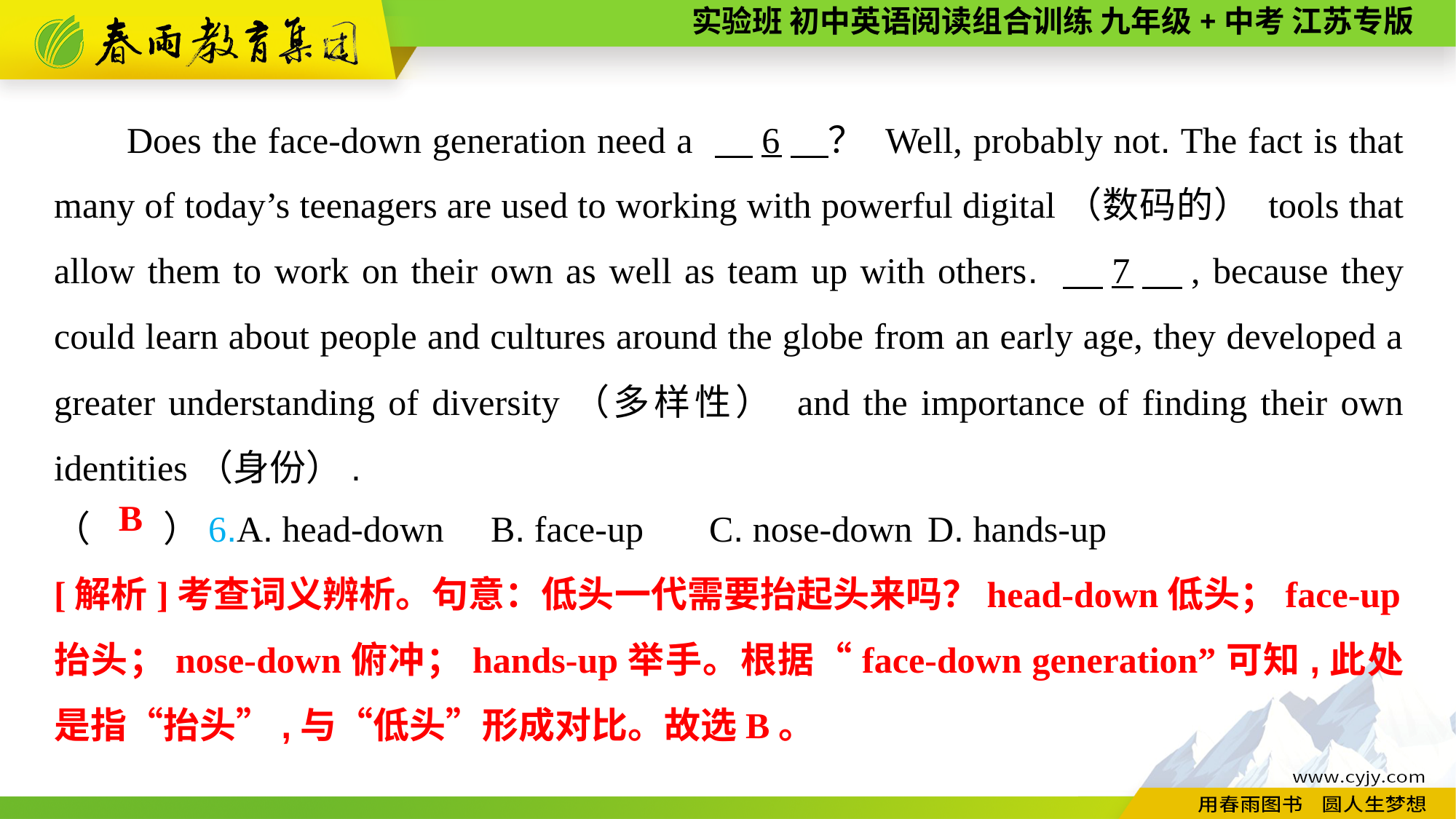

Does the face-down generation need a 　6　？ Well, probably not. The fact is that many of today’s teenagers are used to working with powerful digital（数码的） tools that allow them to work on their own as well as team up with others. 　7　, because they could learn about people and cultures around the globe from an early age, they developed a greater understanding of diversity（多样性） and the importance of finding their own identities（身份）.
（　　）6.A. head-down	B. face-up	C. nose-down	D. hands-up
B
[解析]考查词义辨析。句意：低头一代需要抬起头来吗？head-down低头；face-up抬头；nose-down俯冲；hands-up举手。根据“face-down generation”可知,此处是指“抬头”,与“低头”形成对比。故选B。